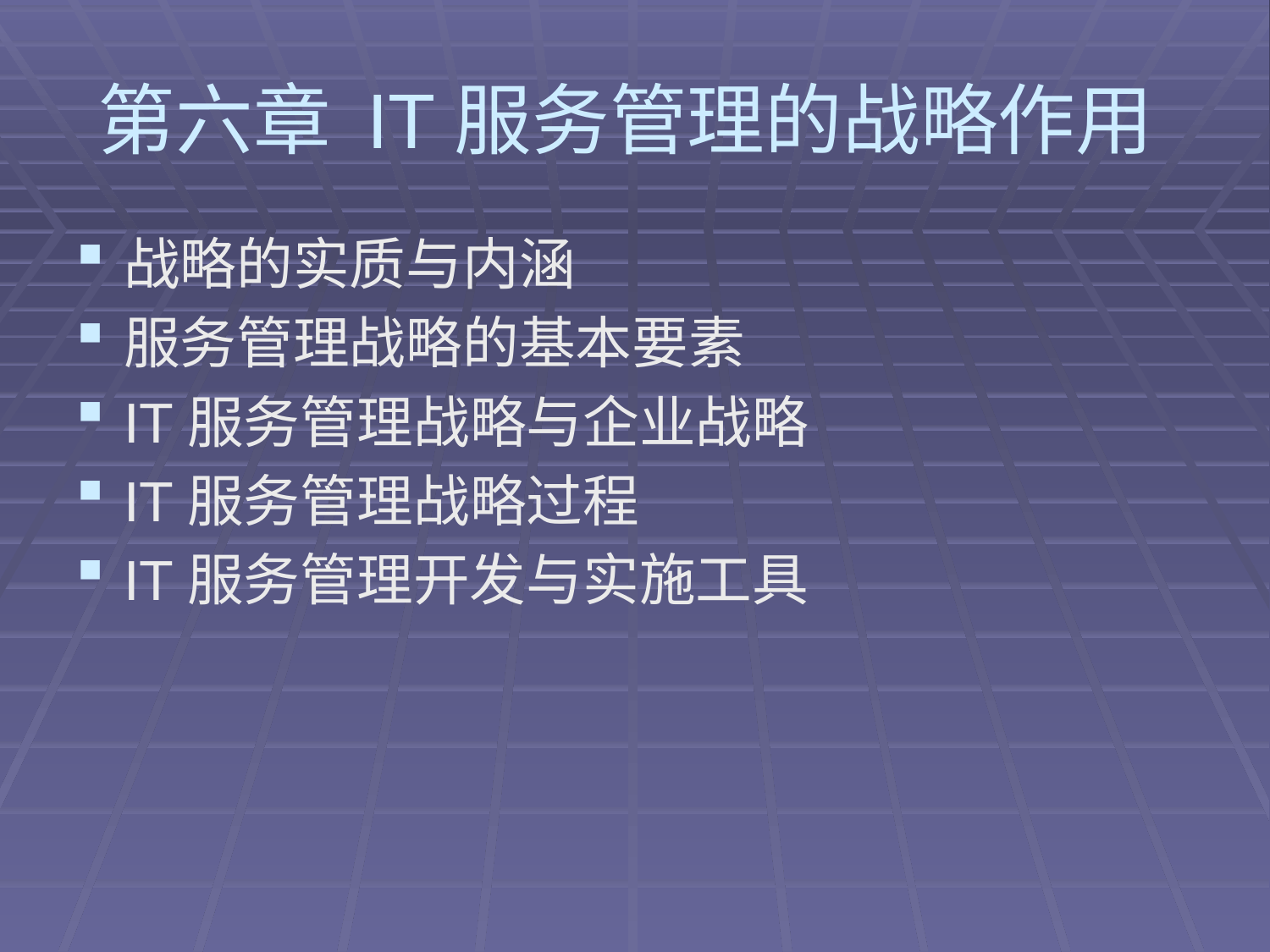

# 第六章 IT服务管理的战略作用
战略的实质与内涵
服务管理战略的基本要素
IT服务管理战略与企业战略
IT服务管理战略过程
IT服务管理开发与实施工具